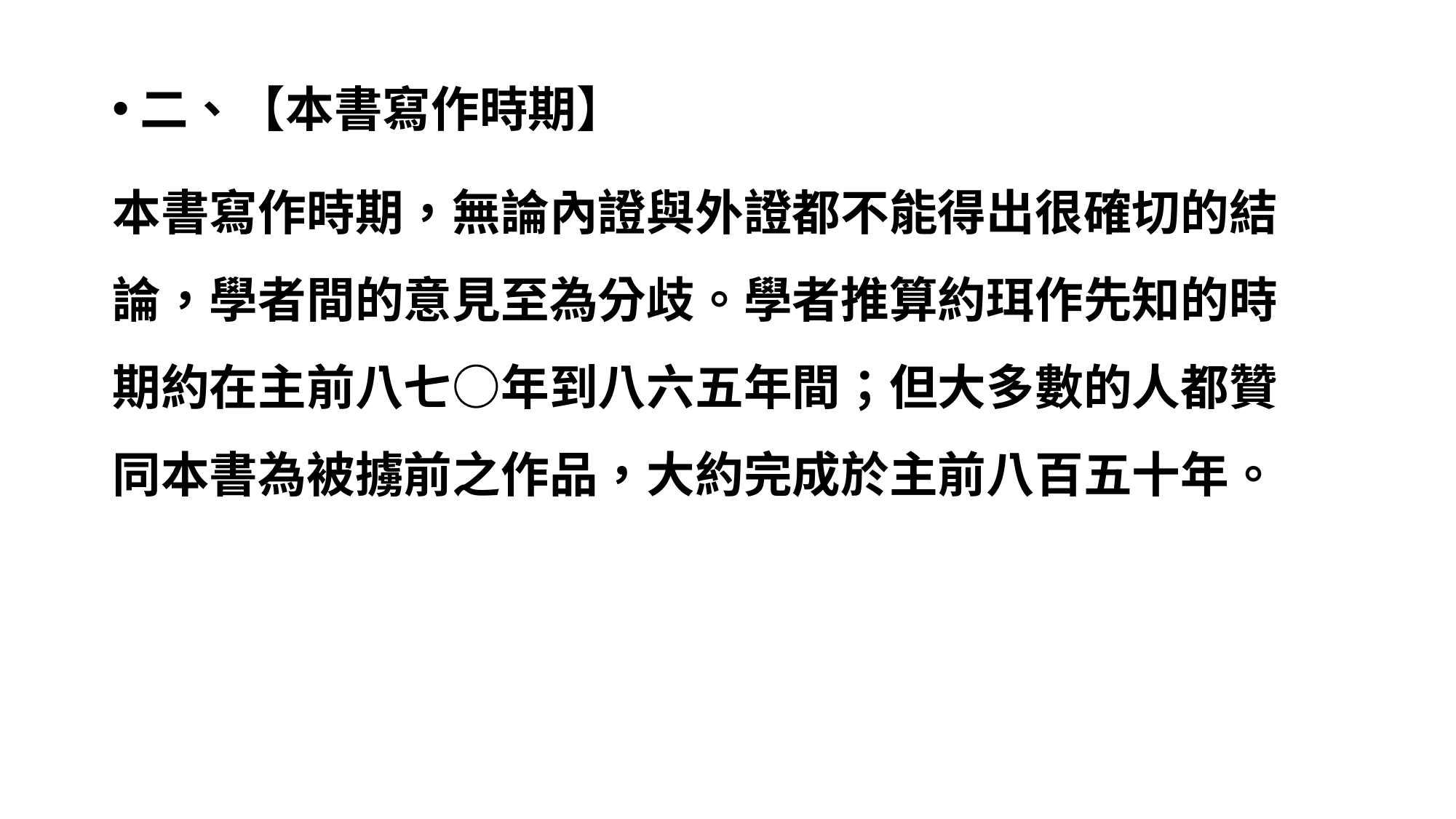

二、【本書寫作時期】
本書寫作時期，無論內證與外證都不能得出很確切的結論，學者間的意見至為分歧。學者推算約珥作先知的時期約在主前八七○年到八六五年間；但大多數的人都贊同本書為被擄前之作品，大約完成於主前八百五十年。